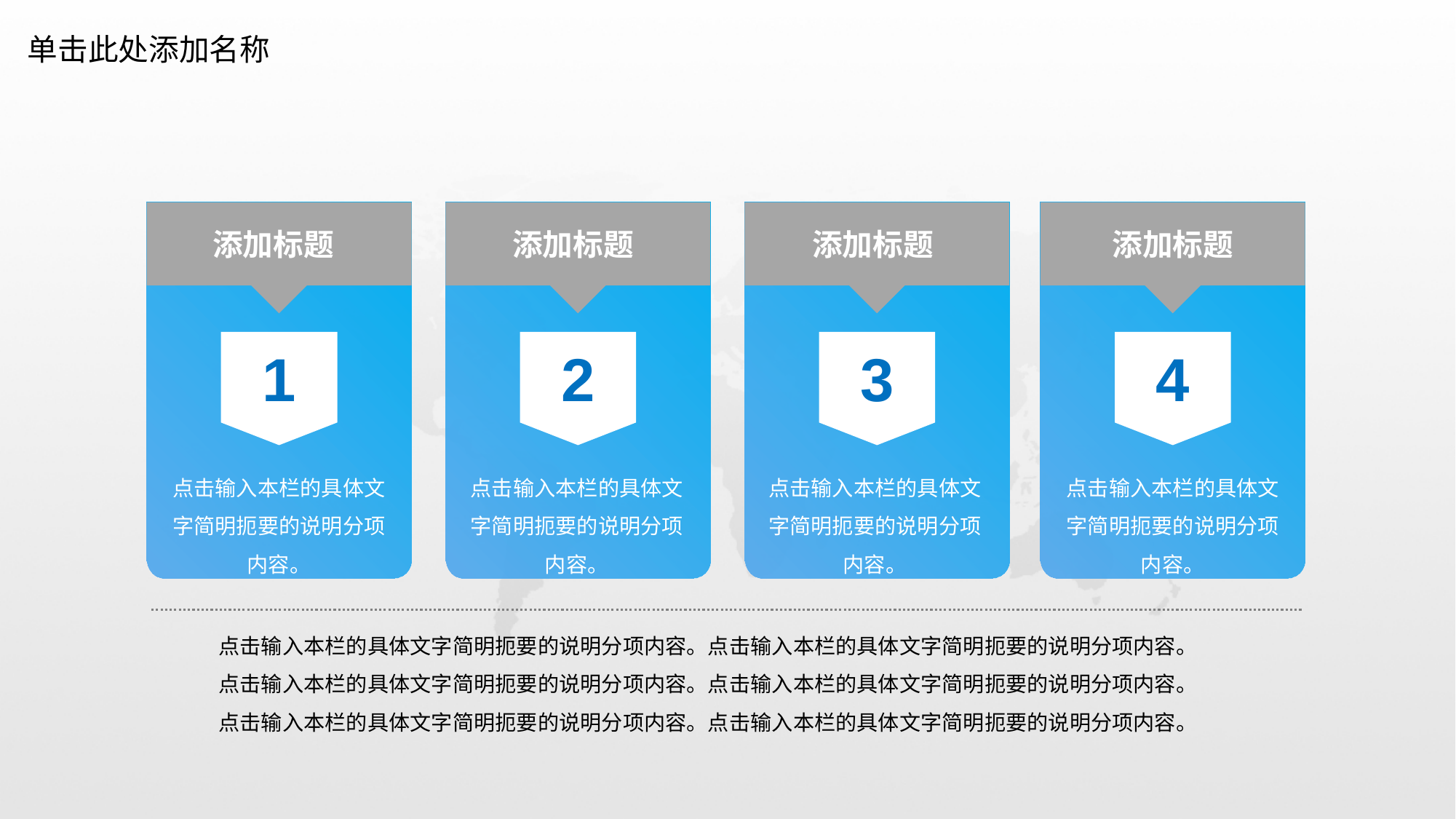

单击此处添加名称

添加标题
添加标题
添加标题
添加标题
1
2
3
4
点击输入本栏的具体文字简明扼要的说明分项内容。
点击输入本栏的具体文字简明扼要的说明分项内容。
点击输入本栏的具体文字简明扼要的说明分项内容。
点击输入本栏的具体文字简明扼要的说明分项内容。
点击输入本栏的具体文字简明扼要的说明分项内容。点击输入本栏的具体文字简明扼要的说明分项内容。
点击输入本栏的具体文字简明扼要的说明分项内容。点击输入本栏的具体文字简明扼要的说明分项内容。
点击输入本栏的具体文字简明扼要的说明分项内容。点击输入本栏的具体文字简明扼要的说明分项内容。